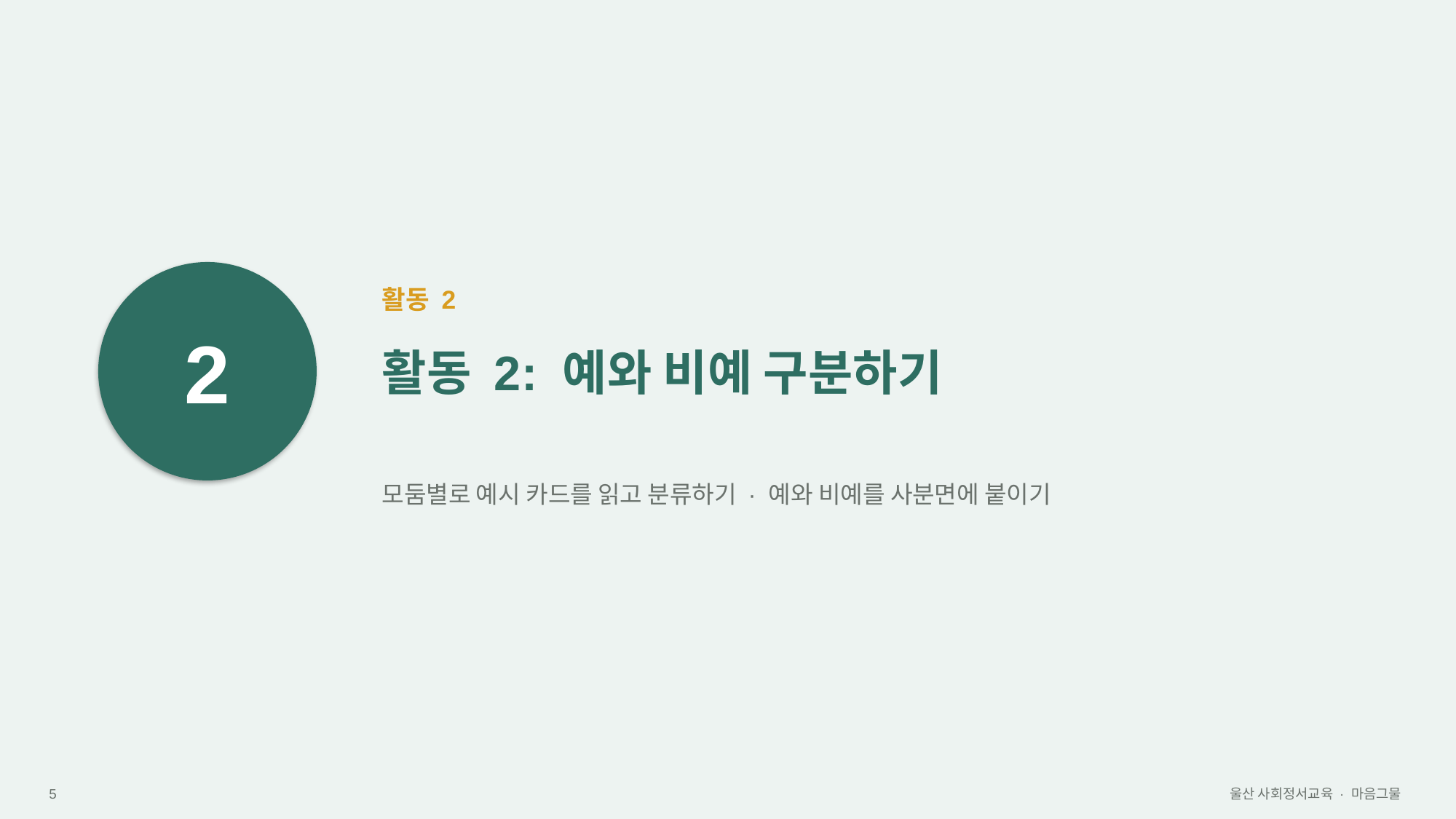

2
활동 2
활동 2: 예와 비예 구분하기
모둠별로 예시 카드를 읽고 분류하기 · 예와 비예를 사분면에 붙이기
5
울산 사회정서교육 · 마음그물